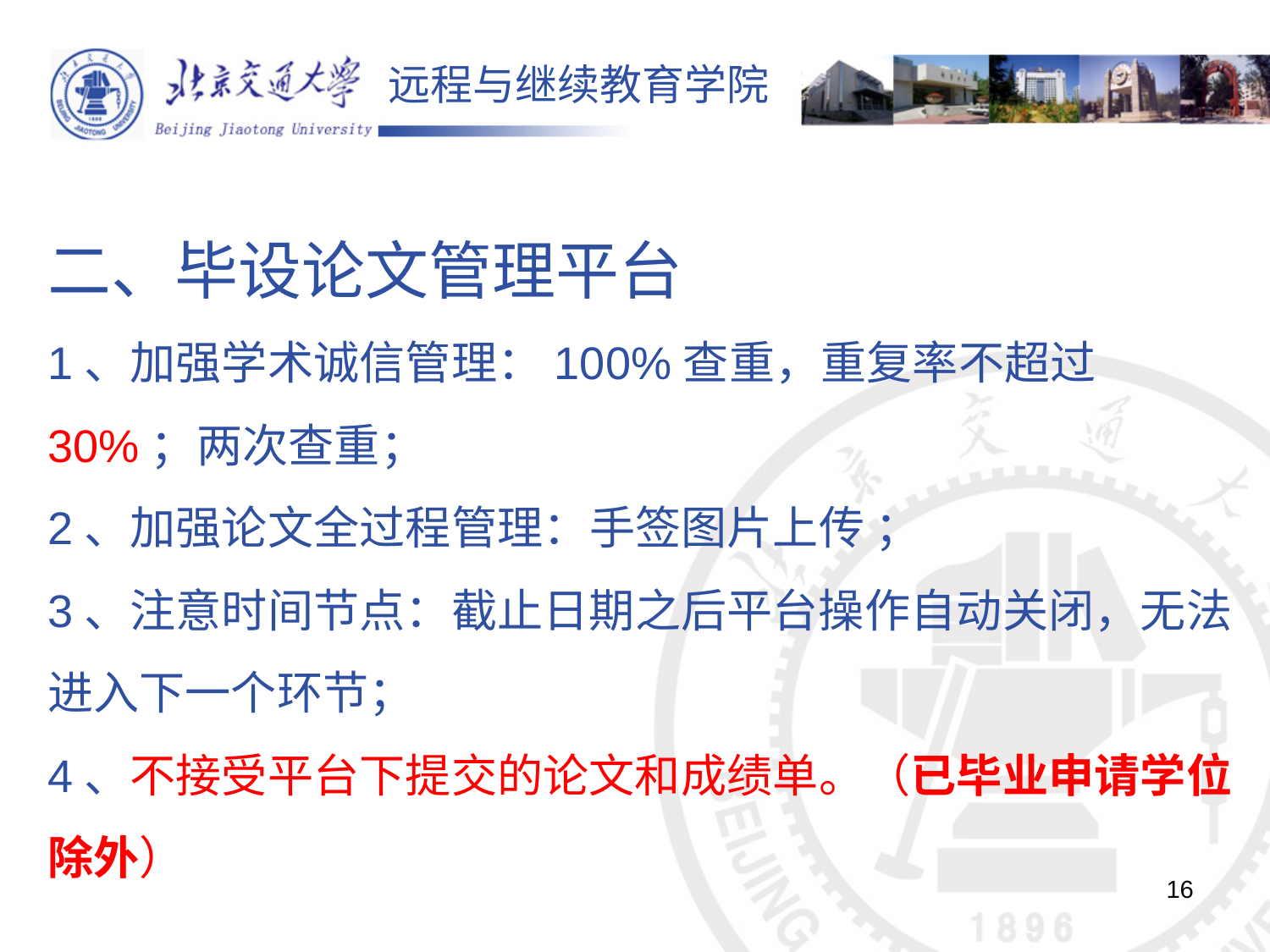

二、毕设论文管理平台
1、加强学术诚信管理：100%查重，重复率不超过30%；两次查重；
2、加强论文全过程管理：手签图片上传 ；
3、注意时间节点：截止日期之后平台操作自动关闭，无法进入下一个环节；
4、不接受平台下提交的论文和成绩单。（已毕业申请学位除外）

16